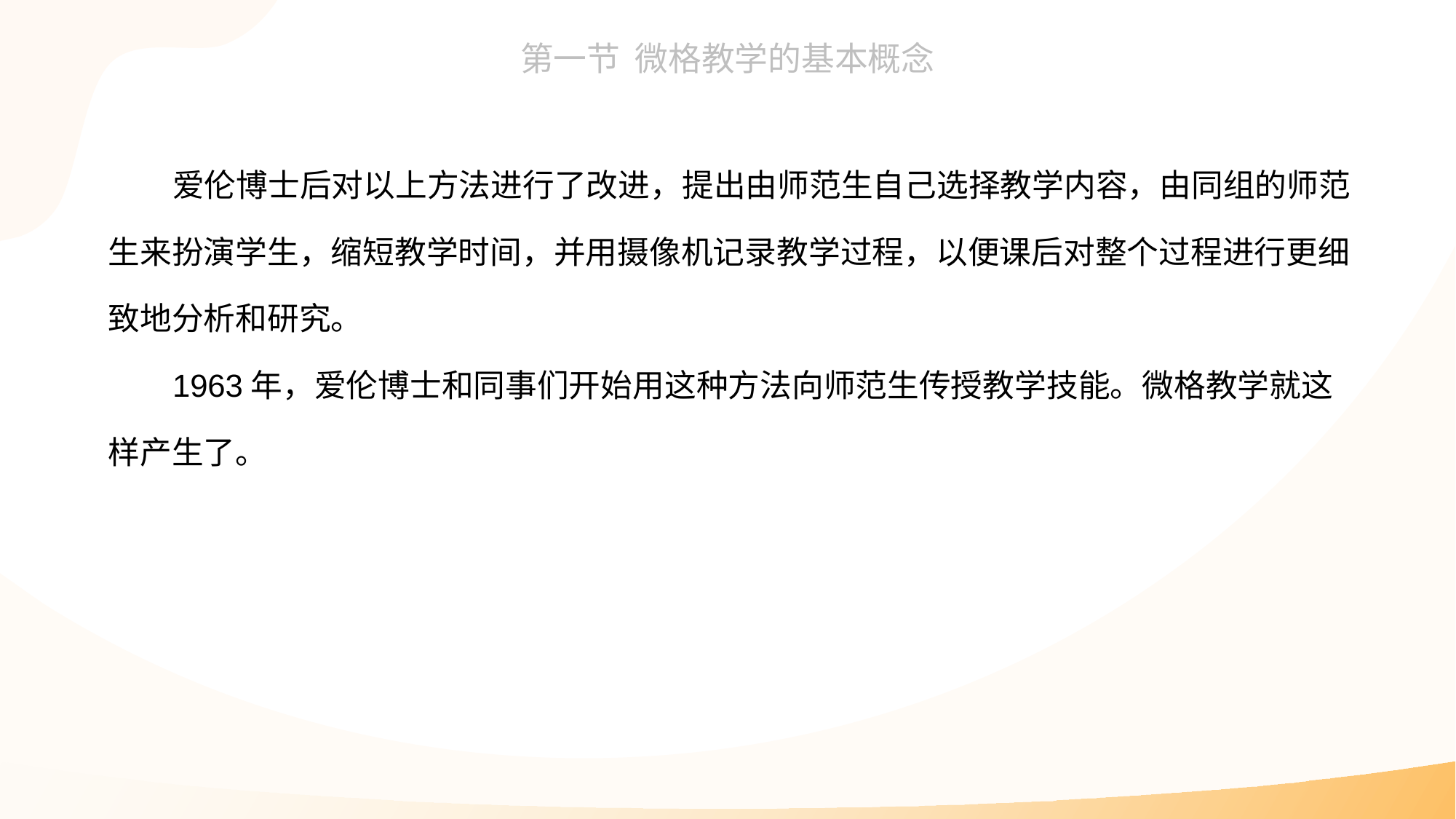

爱伦博士后对以上方法进行了改进，提出由师范生自己选择教学内容，由同组的师范生来扮演学生，缩短教学时间，并用摄像机记录教学过程，以便课后对整个过程进行更细致地分析和研究。
1963年，爱伦博士和同事们开始用这种方法向师范生传授教学技能。微格教学就这样产生了。